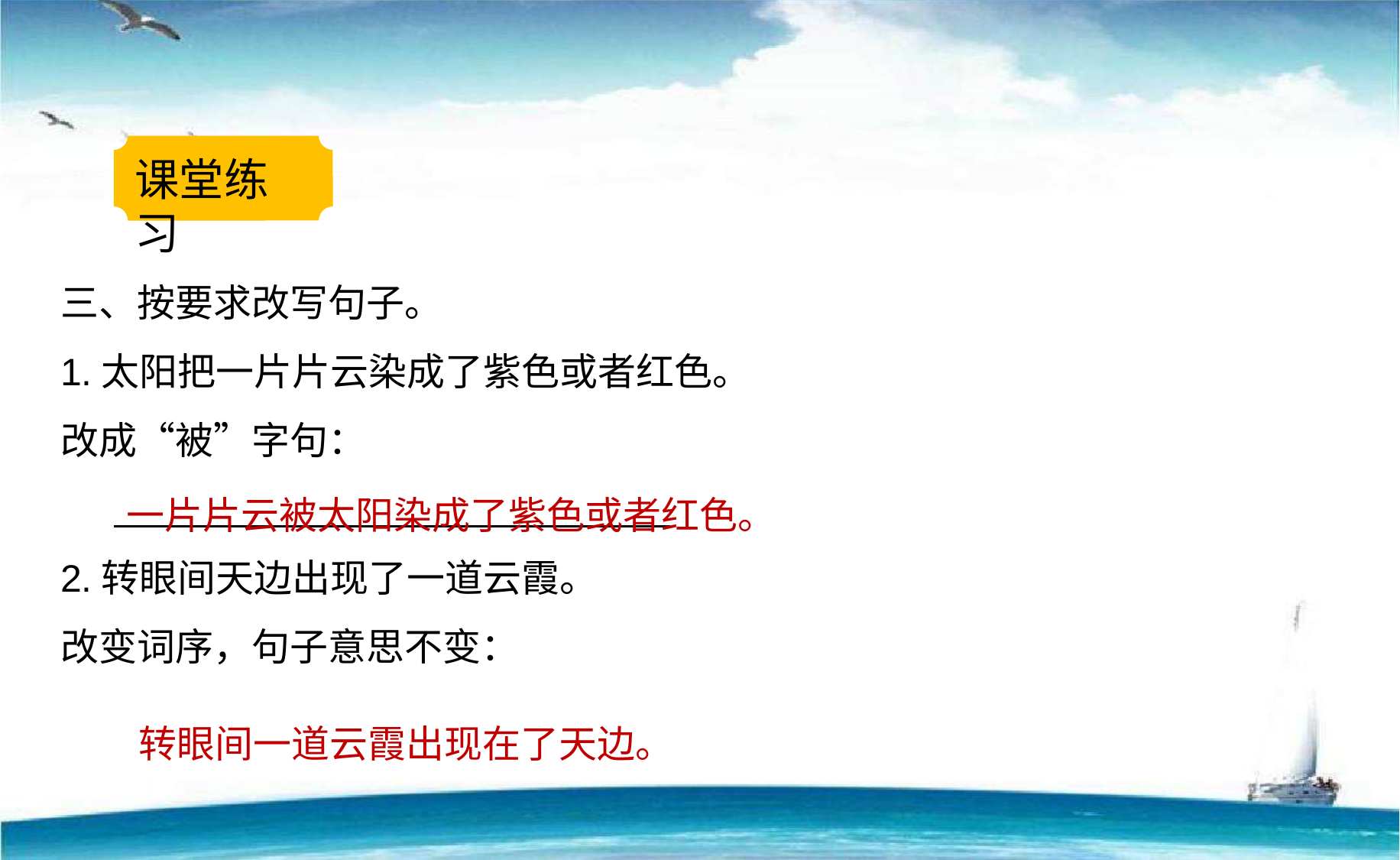

课堂练习
三、按要求改写句子。
1.太阳把一片片云染成了紫色或者红色。
改成“被”字句：

2.转眼间天边出现了一道云霞。
改变词序，句子意思不变：
一片片云被太阳染成了紫色或者红色。
转眼间一道云霞出现在了天边。